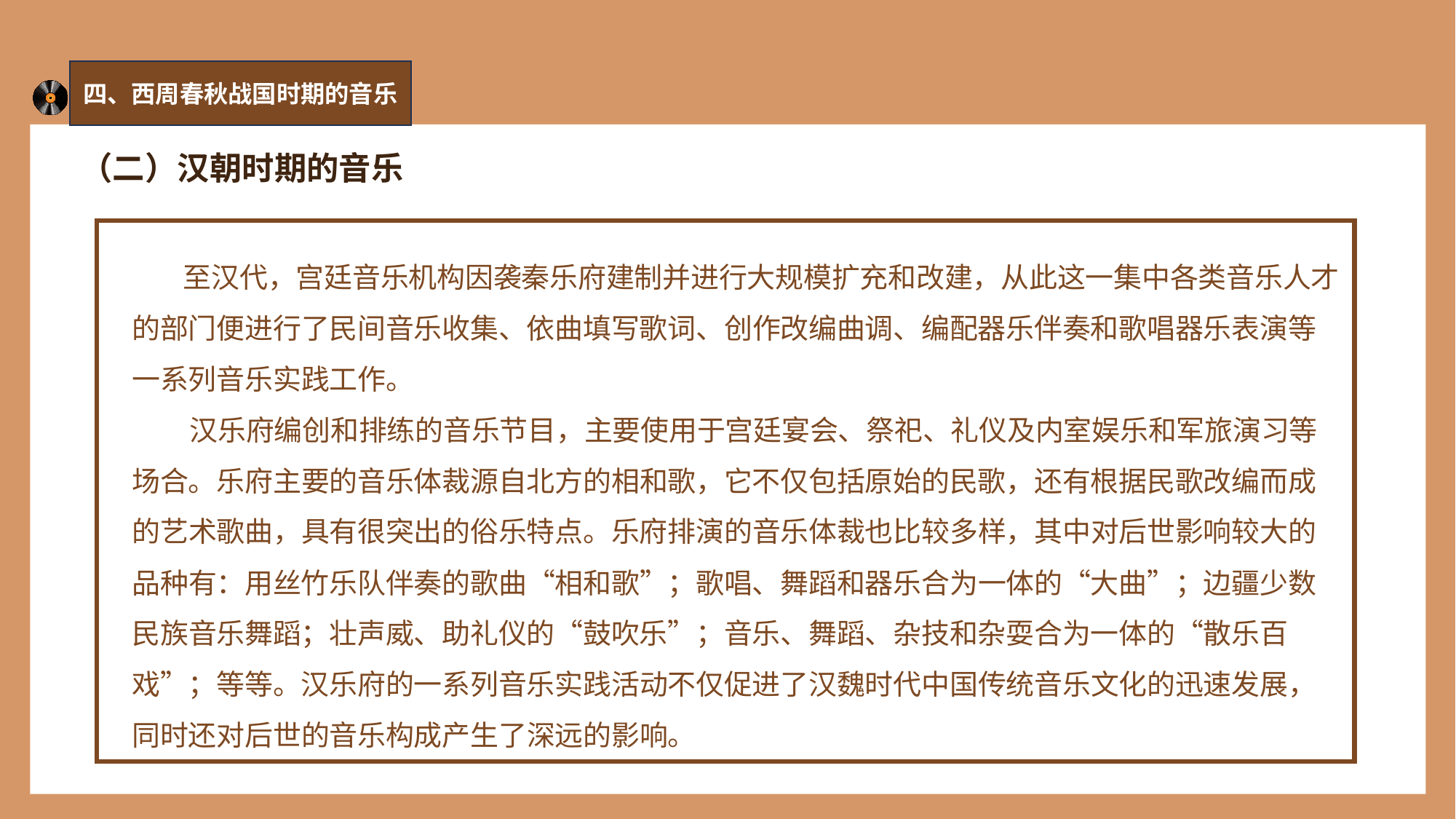

四、西周春秋战国时期的音乐
（二）汉朝时期的音乐

       至汉代，宫廷音乐机构因袭秦乐府建制并进行大规模扩充和改建，从此这一集中各类音乐人才的部门便进行了民间音乐收集、依曲填写歌词、创作改编曲调、编配器乐伴奏和歌唱器乐表演等一系列音乐实践工作。
        汉乐府编创和排练的音乐节目，主要使用于宫廷宴会、祭祀、礼仪及内室娱乐和军旅演习等场合。乐府主要的音乐体裁源自北方的相和歌，它不仅包括原始的民歌，还有根据民歌改编而成的艺术歌曲，具有很突出的俗乐特点。乐府排演的音乐体裁也比较多样，其中对后世影响较大的品种有：用丝竹乐队伴奏的歌曲“相和歌”；歌唱、舞蹈和器乐合为一体的“大曲”；边疆少数民族音乐舞蹈；壮声威、助礼仪的“鼓吹乐”；音乐、舞蹈、杂技和杂耍合为一体的“散乐百戏”；等等。汉乐府的一系列音乐实践活动不仅促进了汉魏时代中国传统音乐文化的迅速发展，同时还对后世的音乐构成产生了深远的影响。